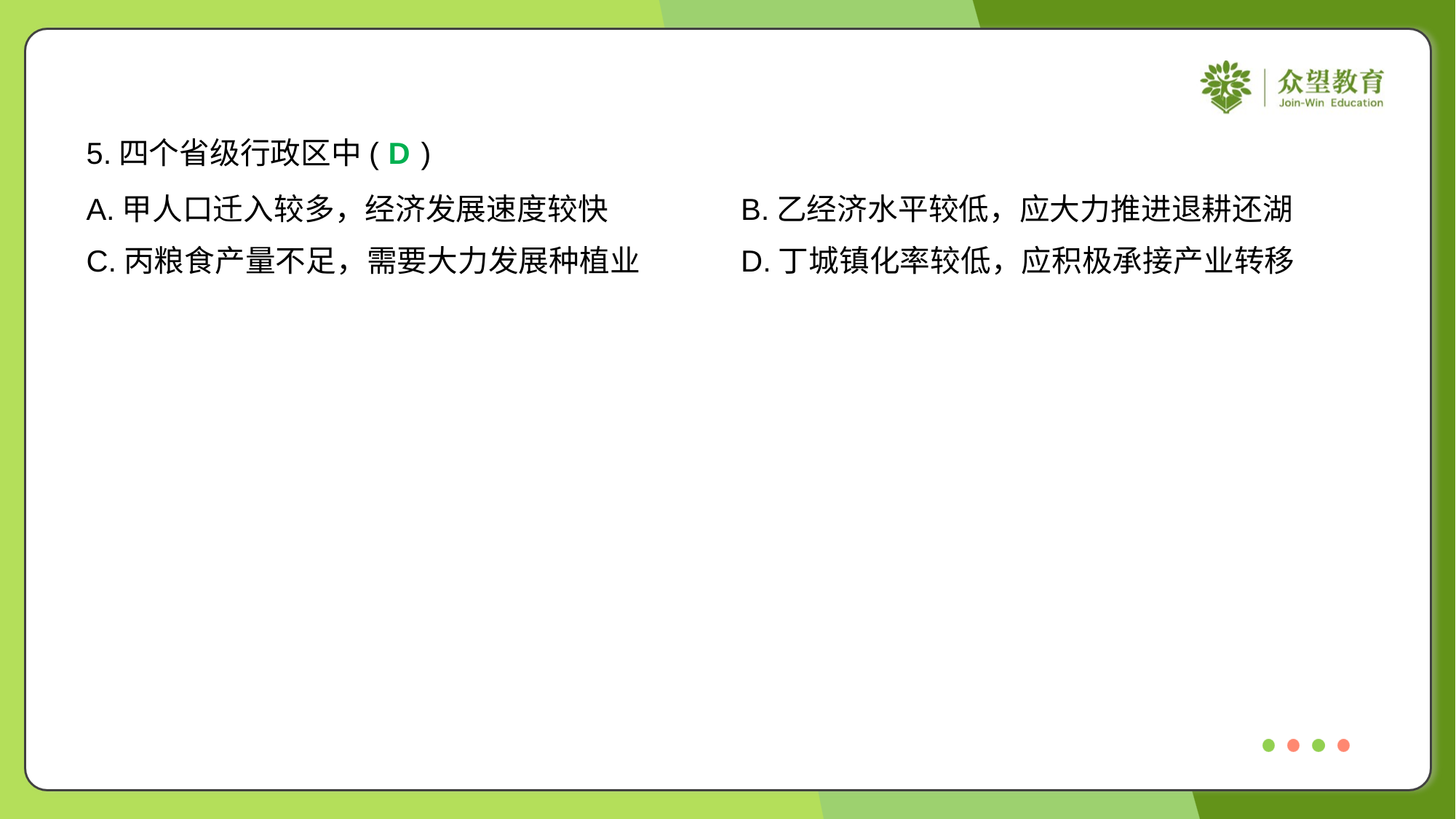

5.四个省级行政区中(     )
D
A.甲人口迁入较多，经济发展速度较快	B.乙经济水平较低，应大力推进退耕还湖
C.丙粮食产量不足，需要大力发展种植业	D.丁城镇化率较低，应积极承接产业转移